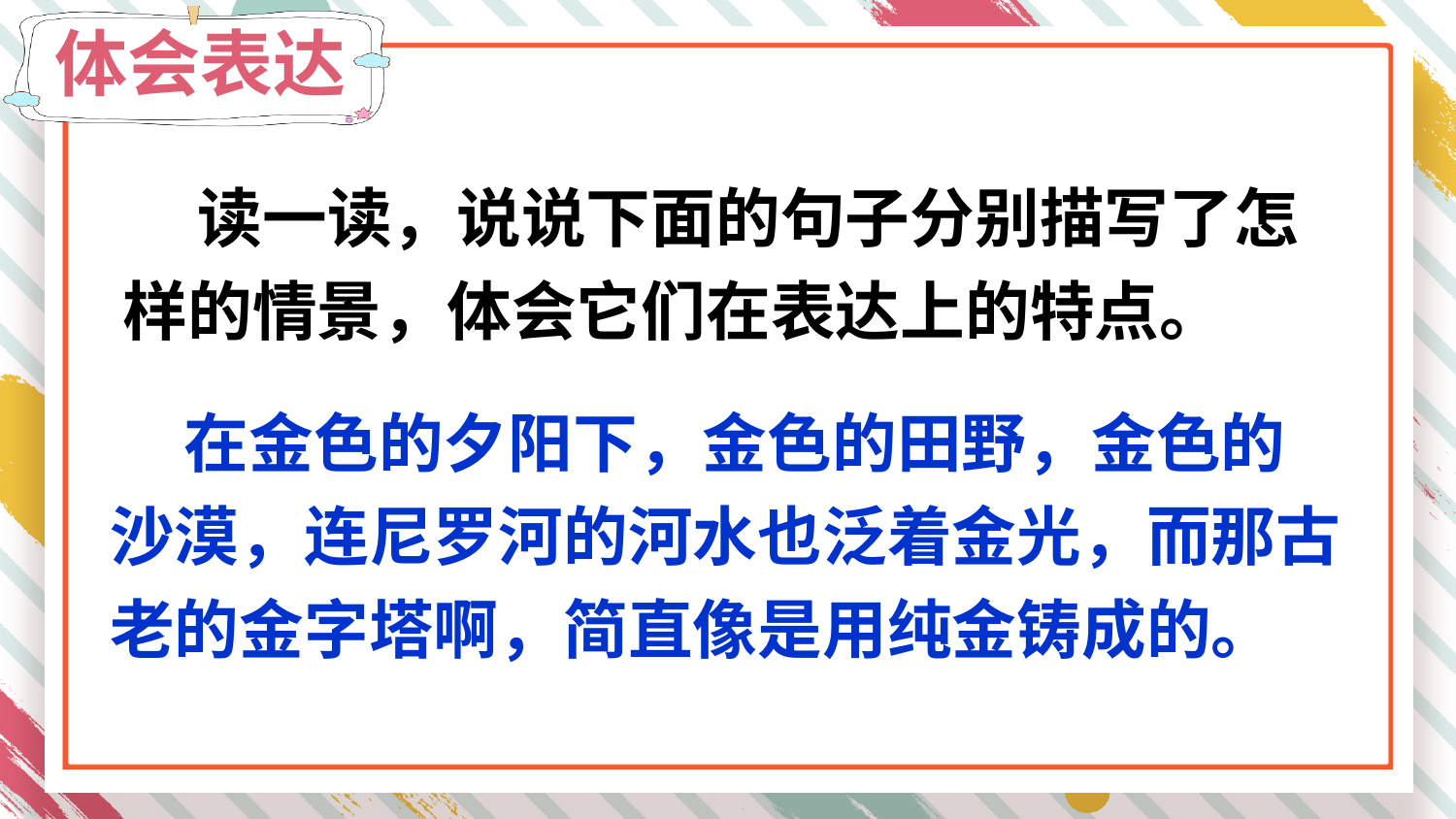

体会表达
    读一读，说说下面的句子分别描写了怎样的情景，体会它们在表达上的特点。
    在金色的夕阳下，金色的田野，金色的沙漠，连尼罗河的河水也泛着金光，而那古老的金字塔啊，简直像是用纯金铸成的。